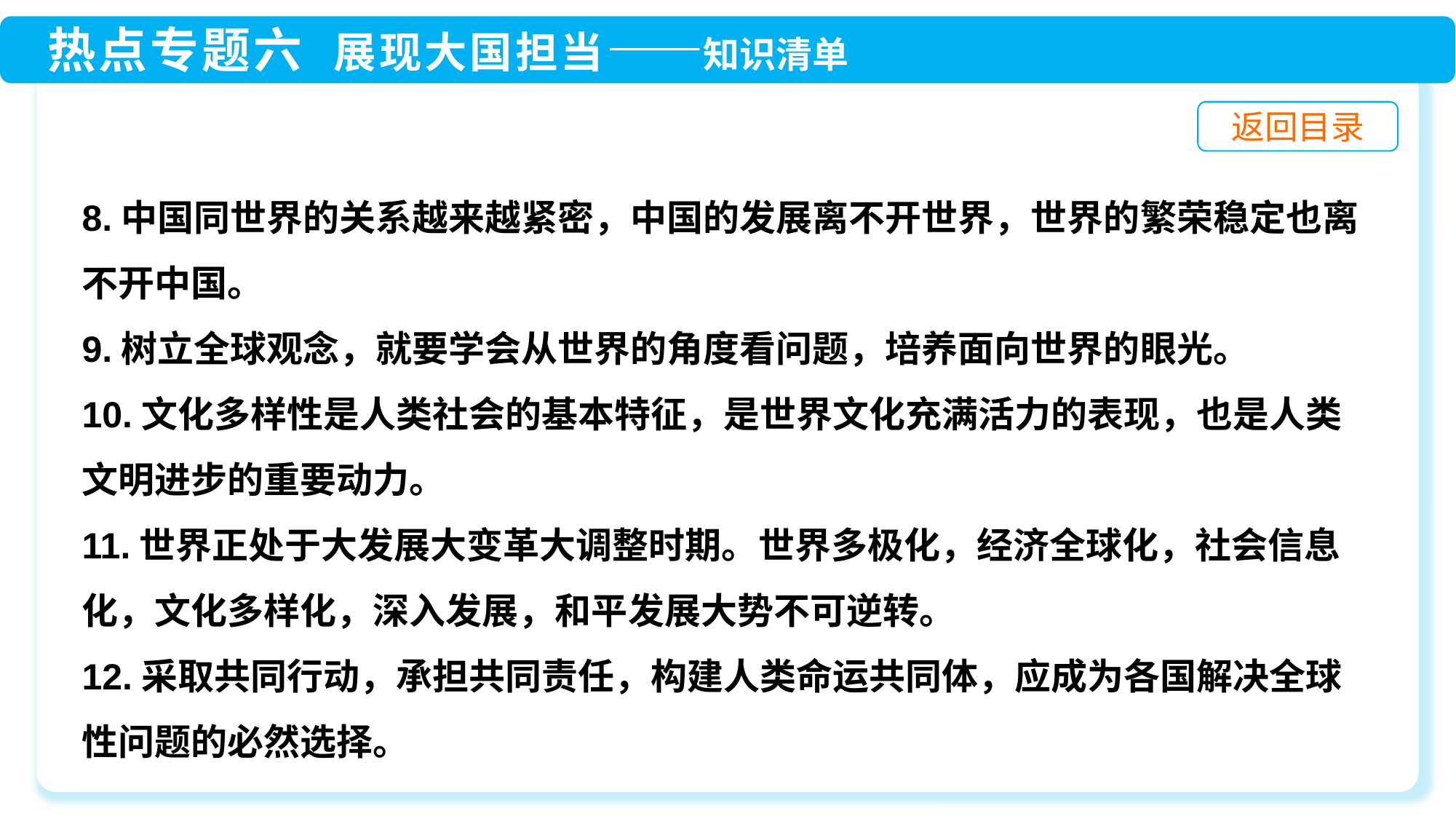

8.中国同世界的关系越来越紧密，中国的发展离不开世界，世界的繁荣稳定也离不开中国。
9.树立全球观念，就要学会从世界的角度看问题，培养面向世界的眼光。
10.文化多样性是人类社会的基本特征，是世界文化充满活力的表现，也是人类文明进步的重要动力。
11.世界正处于大发展大变革大调整时期。世界多极化，经济全球化，社会信息化，文化多样化，深入发展，和平发展大势不可逆转。
12.采取共同行动，承担共同责任，构建人类命运共同体，应成为各国解决全球性问题的必然选择。